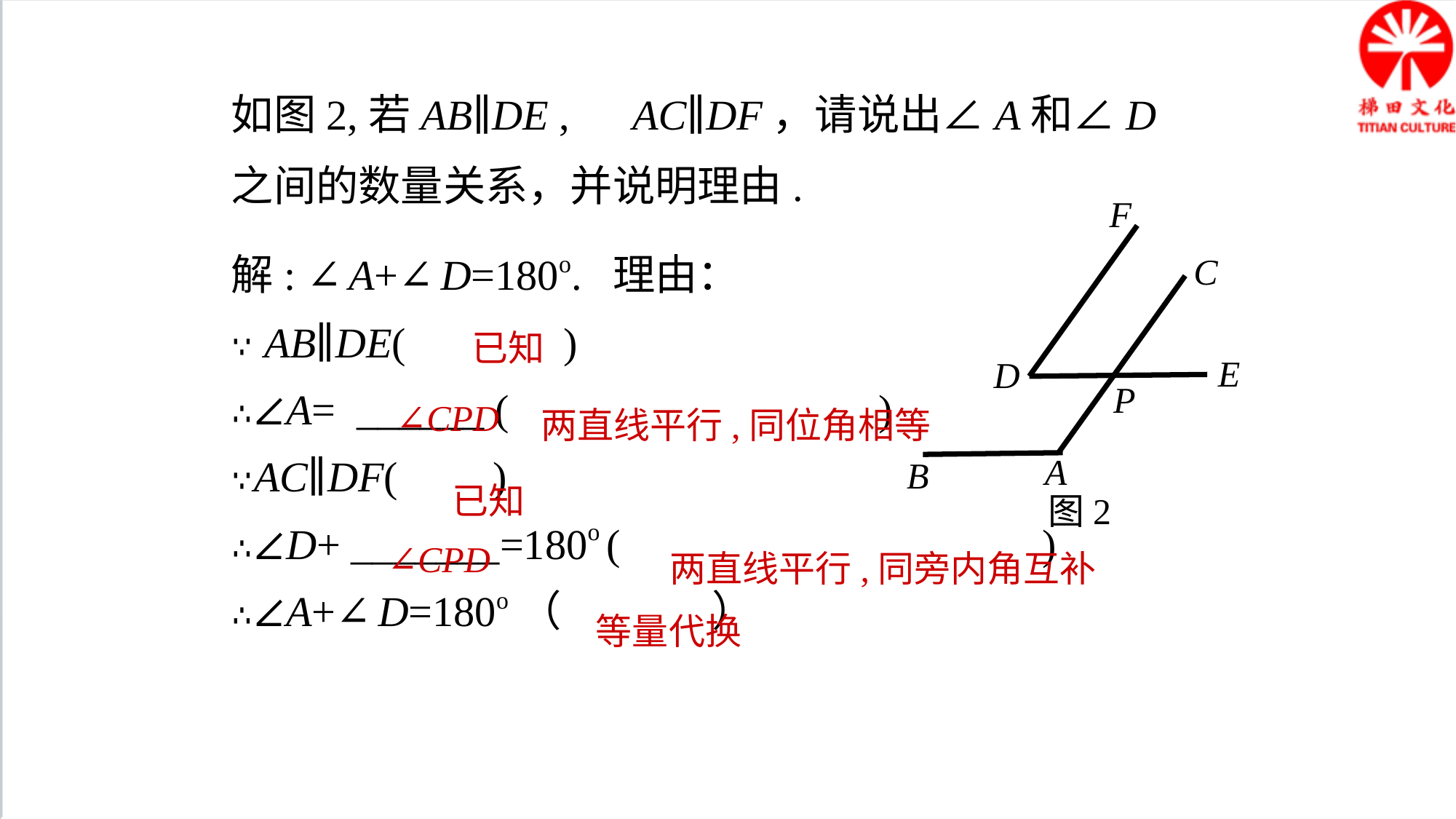

如图2,若AB∥DE ,　AC∥DF，请说出∠A和∠D之间的数量关系，并说明理由.
F

C

E
D
P

A
B

解: ∠A+∠D=180o.  理由：
∵ AB∥DE(         　)
∴∠A=  ______ (                                   )
∵AC∥DF(         )
∴∠D+ _______=180o (                                        )
∴∠A+∠D=180o（                ）
已知
∠CPD
两直线平行,同位角相等
已知
图2
∠CPD
两直线平行,同旁内角互补
等量代换